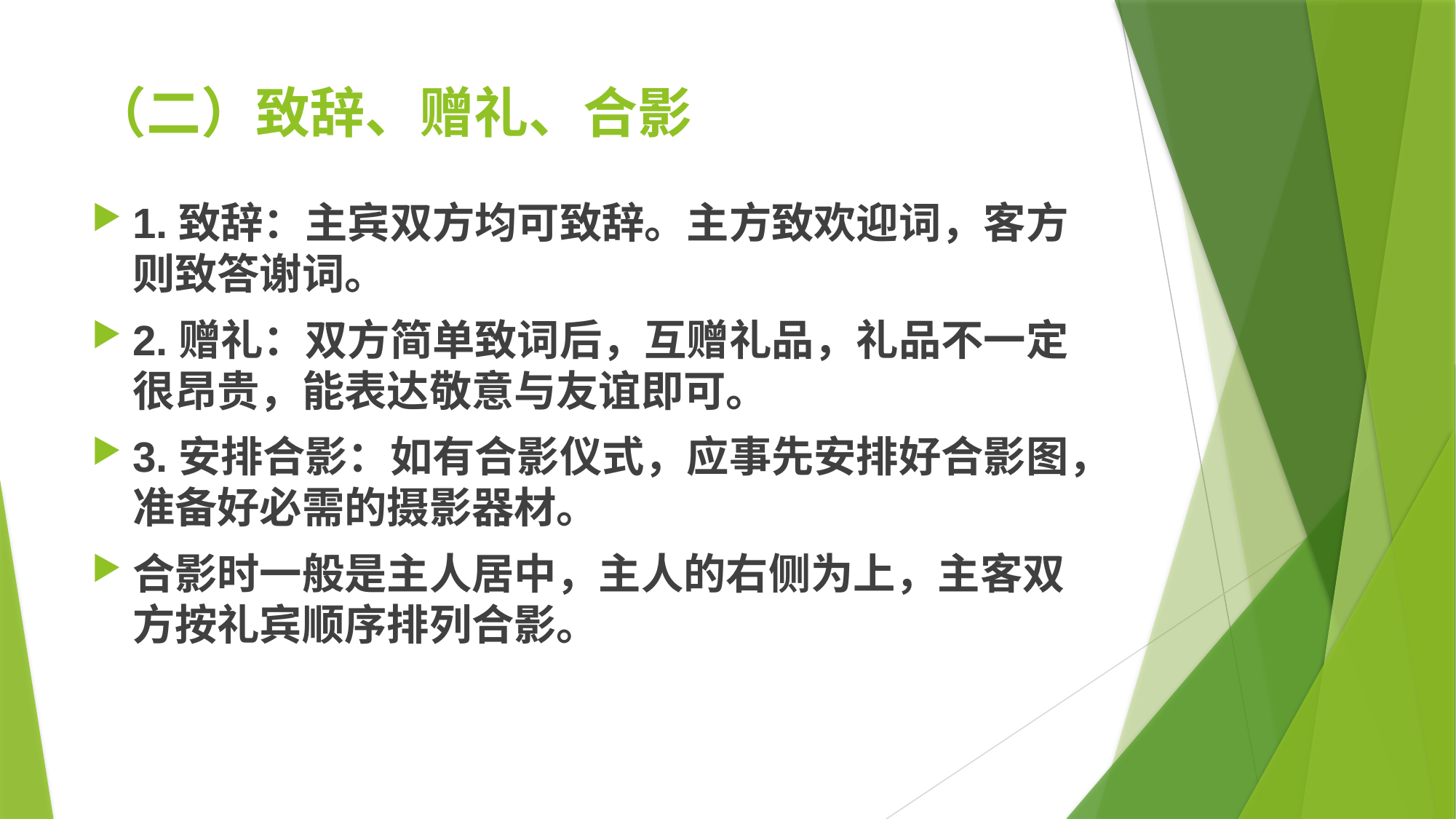

# （二）致辞、赠礼、合影
1.致辞：主宾双方均可致辞。主方致欢迎词，客方则致答谢词。
2.赠礼：双方简单致词后，互赠礼品，礼品不一定很昂贵，能表达敬意与友谊即可。
3.安排合影：如有合影仪式，应事先安排好合影图，准备好必需的摄影器材。
合影时一般是主人居中，主人的右侧为上，主客双方按礼宾顺序排列合影。